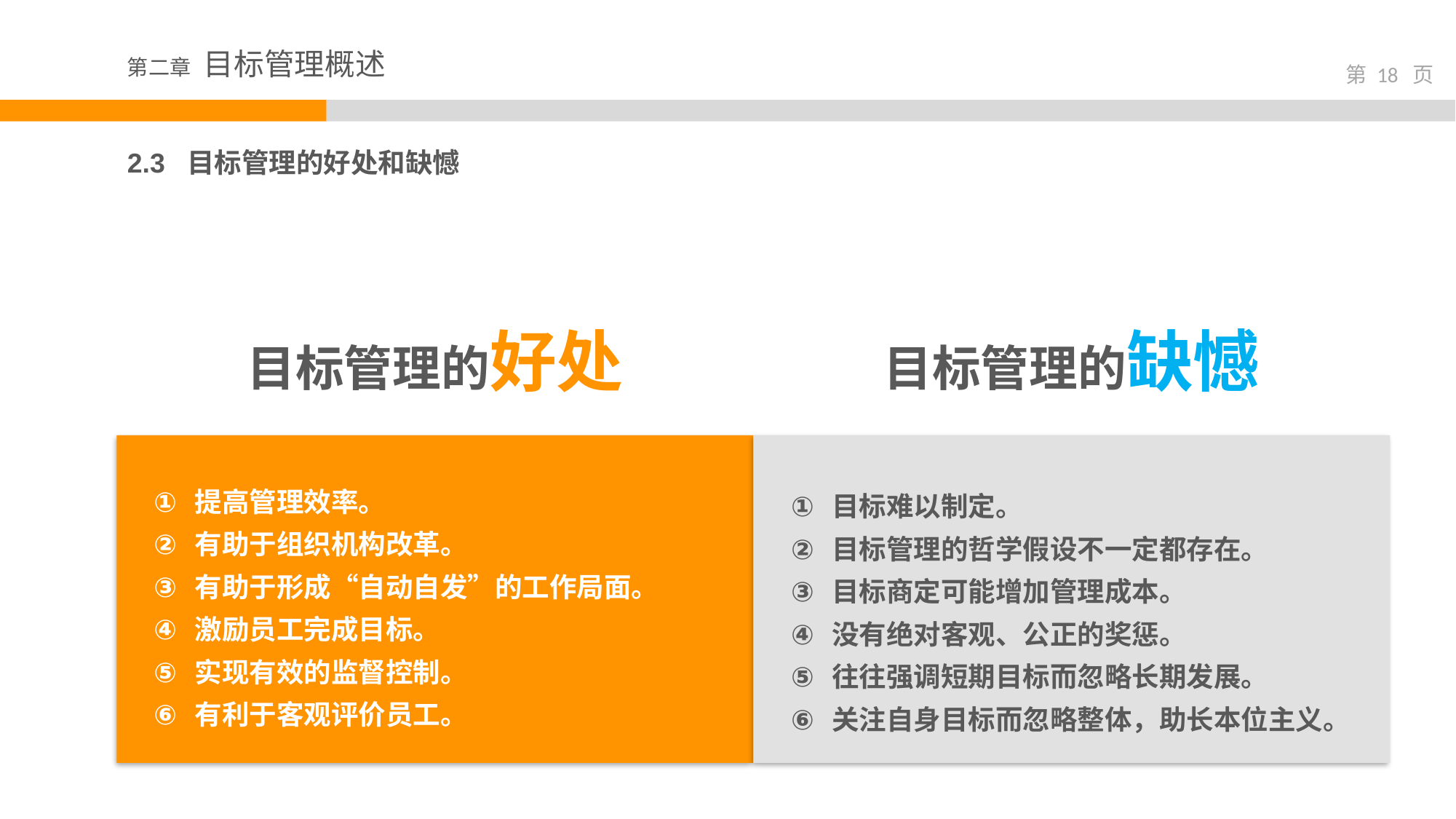

2.3  目标管理的好处和缺憾
目标管理的好处
目标管理的缺憾

提高管理效率。
有助于组织机构改革。
有助于形成“自动自发”的工作局面。
激励员工完成目标。
实现有效的监督控制。
有利于客观评价员工。
目标难以制定。
目标管理的哲学假设不一定都存在。
目标商定可能增加管理成本。
没有绝对客观、公正的奖惩。
往往强调短期目标而忽略长期发展。
关注自身目标而忽略整体，助长本位主义。